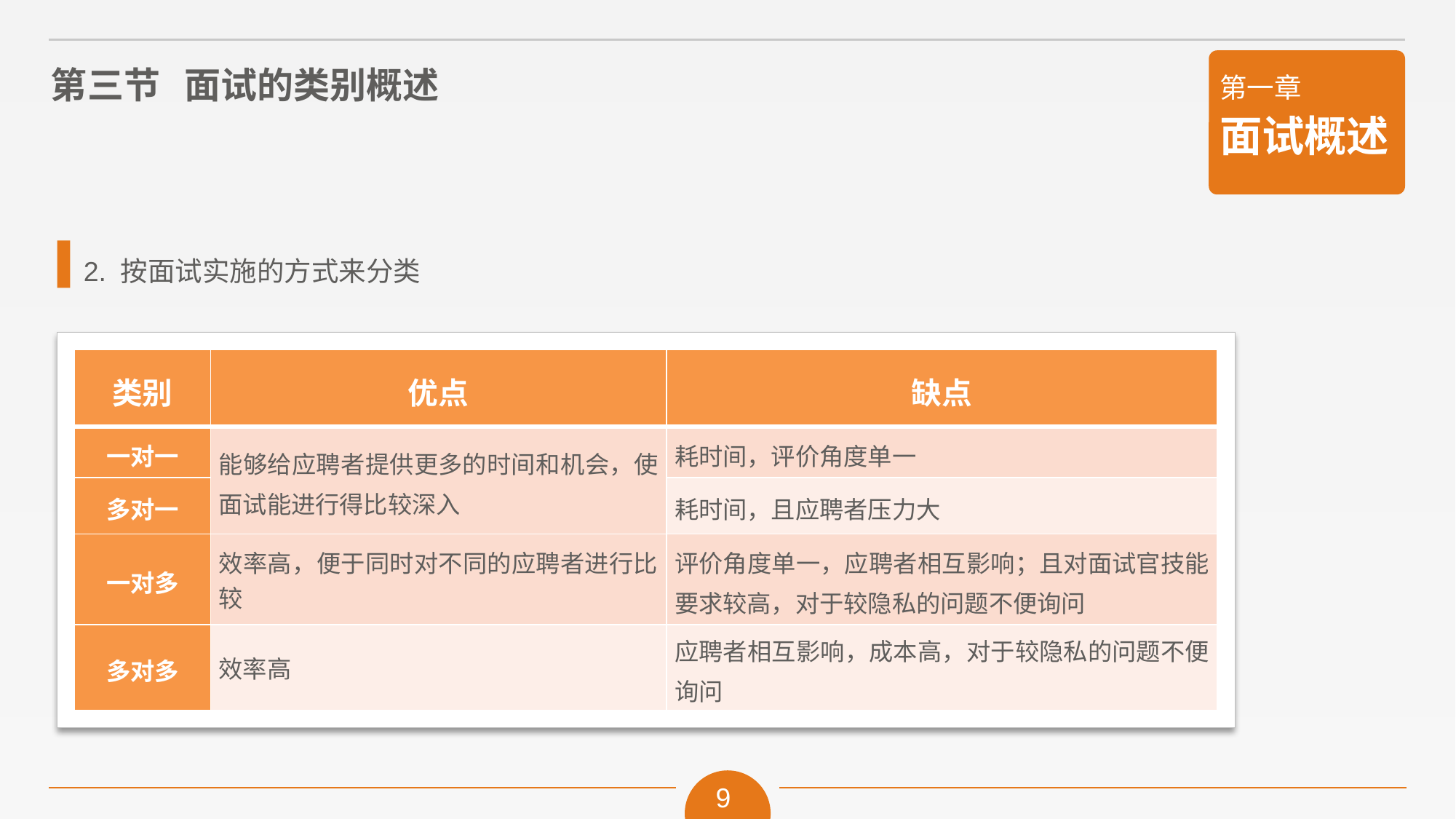

2. 按面试实施的方式来分类

| 类别 | 优点 | 缺点 |
| --- | --- | --- |
| 一对一 | 能够给应聘者提供更多的时间和机会，使面试能进行得比较深入 | 耗时间，评价角度单一 |
| 多对一 |  | 耗时间，且应聘者压力大 |
| 一对多 | 效率高，便于同时对不同的应聘者进行比较 | 评价角度单一，应聘者相互影响；且对面试官技能要求较高，对于较隐私的问题不便询问 |
| 多对多 | 效率高 | 应聘者相互影响，成本高，对于较隐私的问题不便询问 |